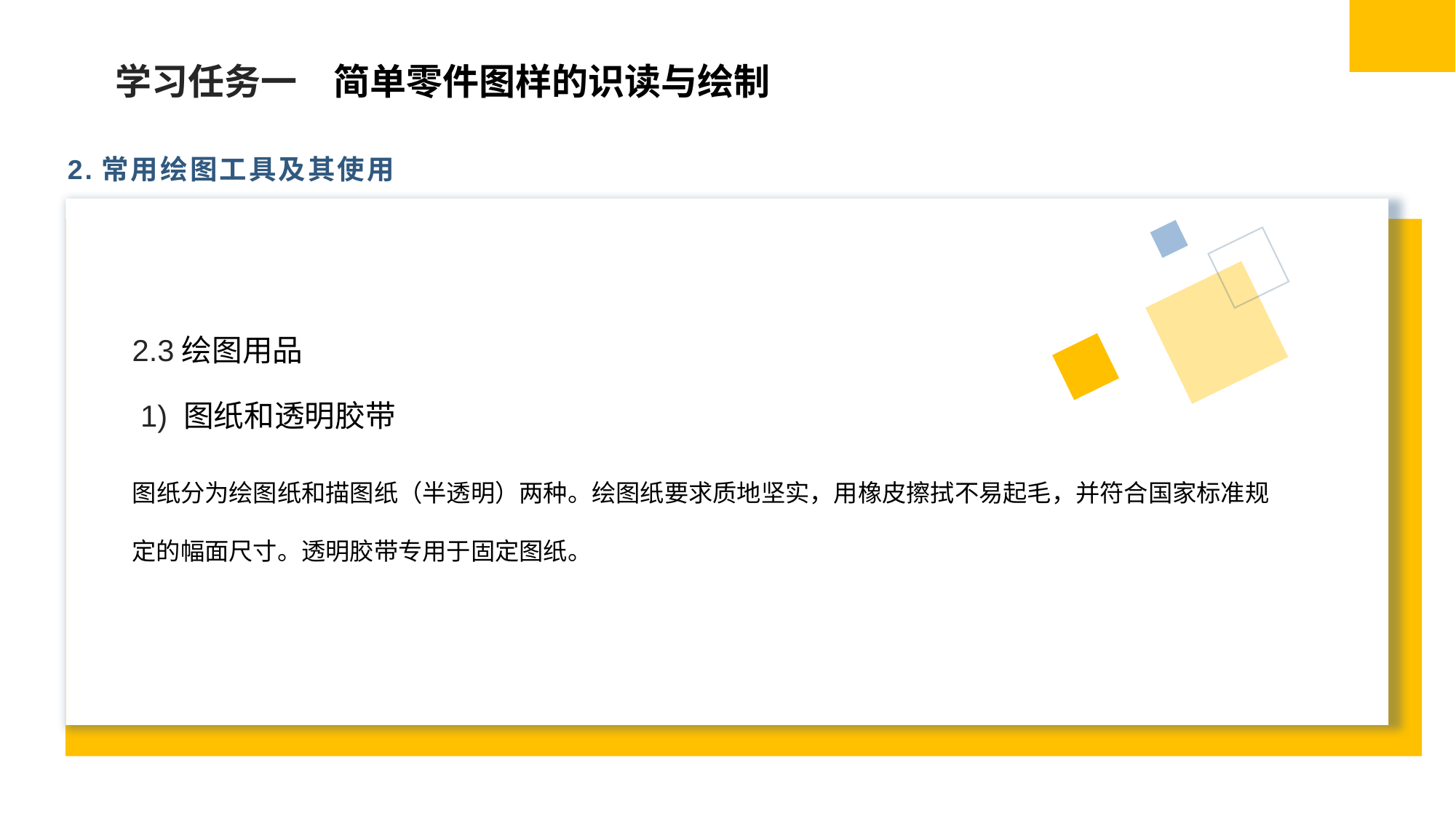

学习任务一　简单零件图样的识读与绘制
2.常用绘图工具及其使用

2.3绘图用品
 1) 图纸和透明胶带
图纸分为绘图纸和描图纸（半透明）两种。绘图纸要求质地坚实，用橡皮擦拭不易起毛，并符合国家标准规定的幅面尺寸。透明胶带专用于固定图纸。